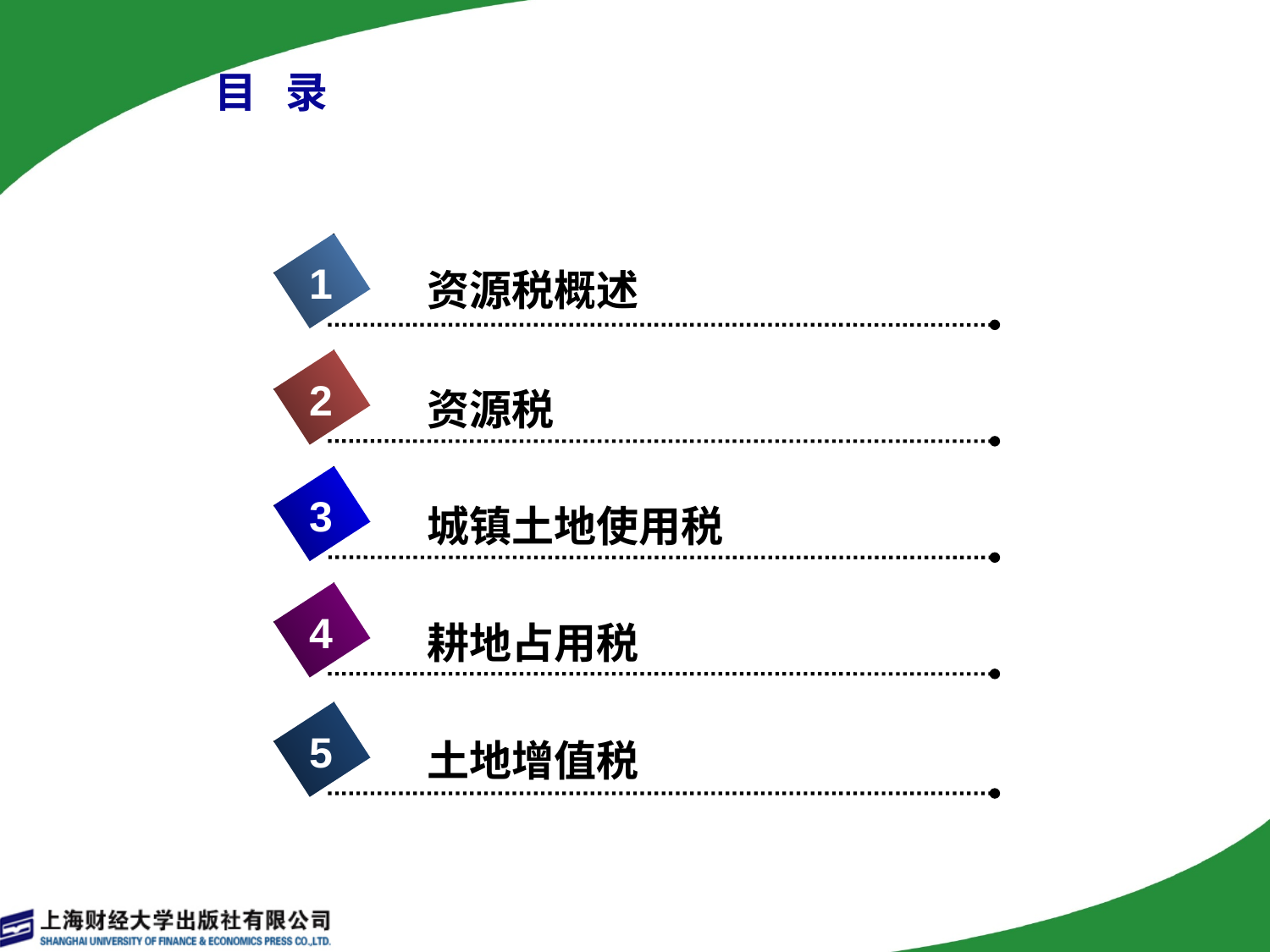

# 目   录

1
资源税概述

2
资源税

3
城镇土地使用税

4
耕地占用税

5
土地增值税